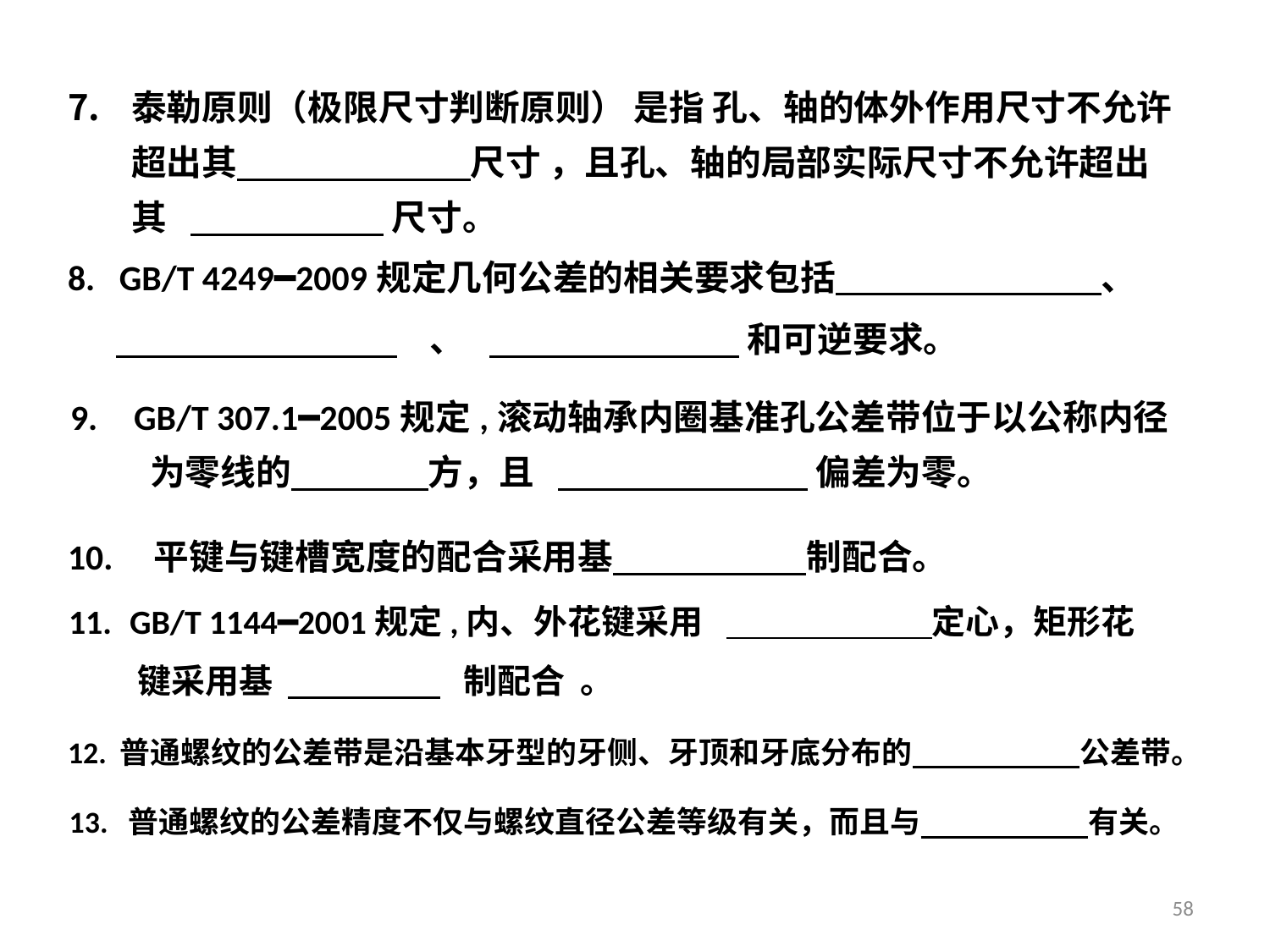

泰勒原则（极限尺寸判断原则） 是指 孔、轴的体外作用尺寸不允许超出其                             尺寸 ，且孔、轴的局部实际尺寸不允许超出其                            尺寸。

8.   GB/T 4249━2009规定几何公差的相关要求包括                                 、
                                            、                                   和可逆要求。

GB/T 307.1━2005规定,滚动轴承内圈基准孔公差带位于以公称内径   为零线的                 方，且                                   偏差为零。
10.    平键与键槽宽度的配合采用基                        制配合。
GB/T 1144━2001规定,内、外花键采用                              定心，矩形花
        键采用基                         制配合  。
12. 普通螺纹的公差带是沿基本牙型的牙侧、牙顶和牙底分布的                        公差带。
13.  普通螺纹的公差精度不仅与螺纹直径公差等级有关，而且与                        有关。
58